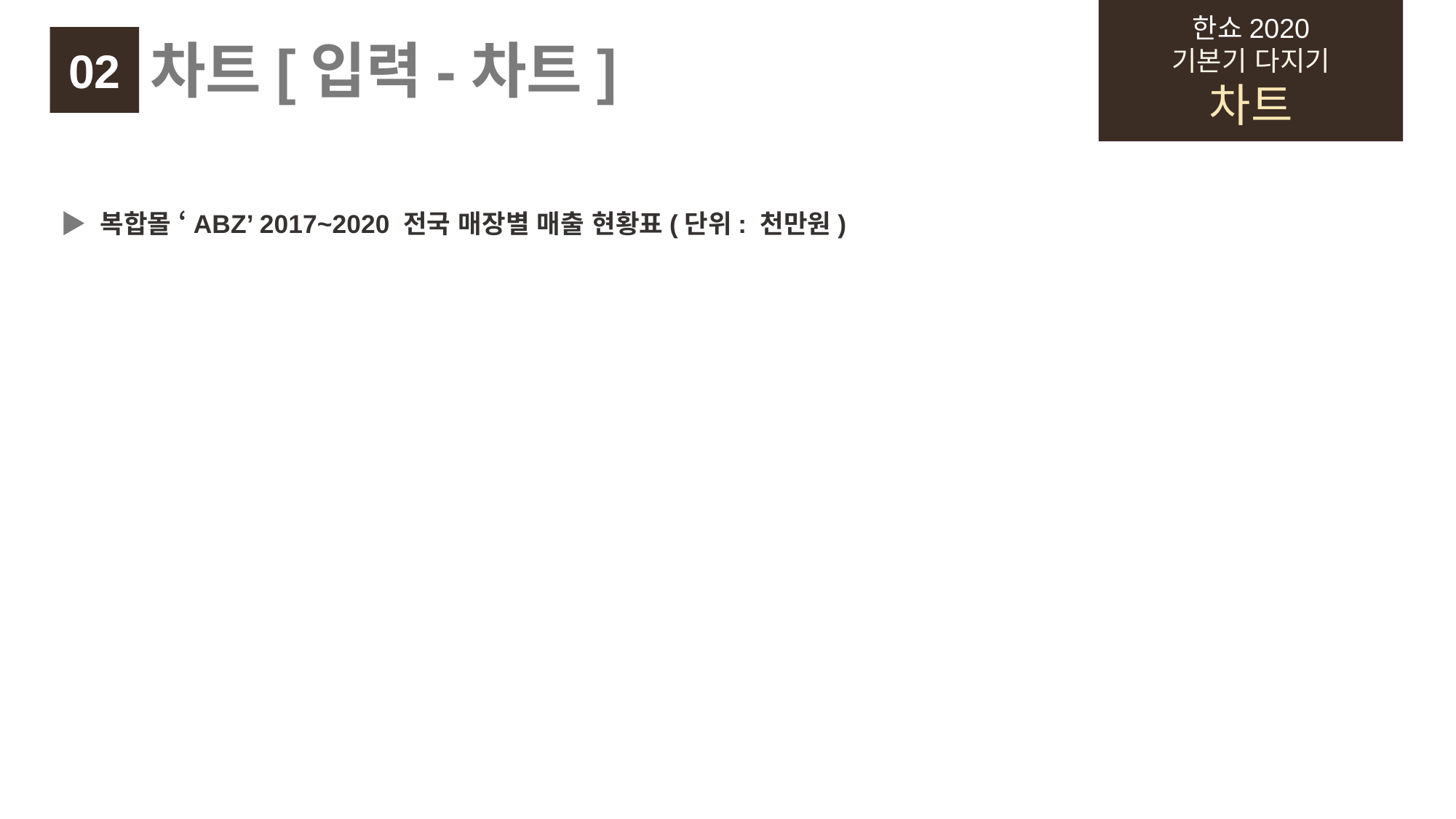

한쇼2020
기본기 다지기
차트
02
차트[입력-차트]
▶ 복합몰 ‘ABZ’ 2017~2020 전국 매장별 매출 현황표(단위: 천만원)